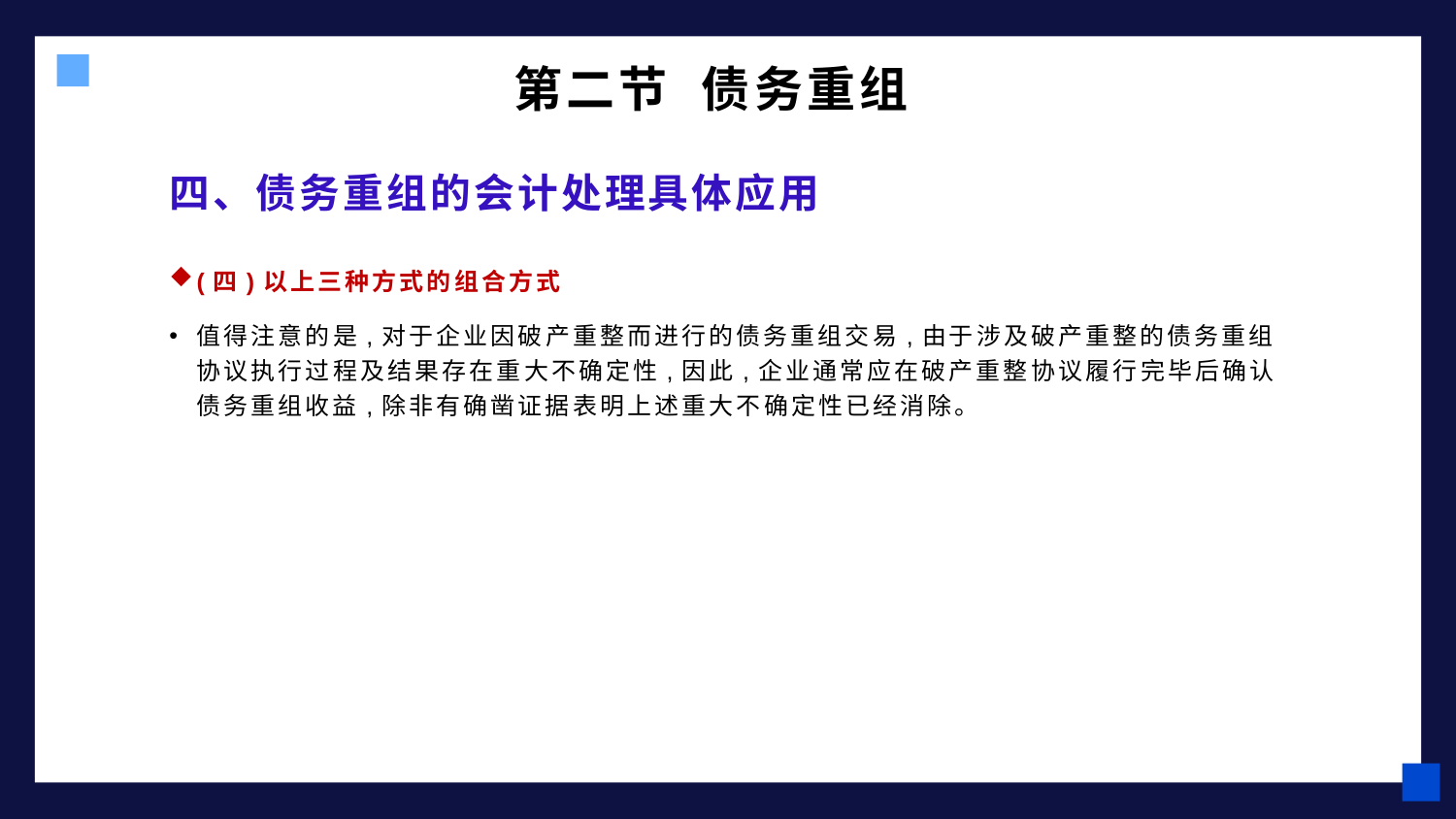

第二节  债务重组
# 四、债务重组的会计处理具体应用
(四)以上三种方式的组合方式
值得注意的是,对于企业因破产重整而进行的债务重组交易,由于涉及破产重整的债务重组协议执行过程及结果存在重大不确定性,因此,企业通常应在破产重整协议履行完毕后确认债务重组收益,除非有确凿证据表明上述重大不确定性已经消除。